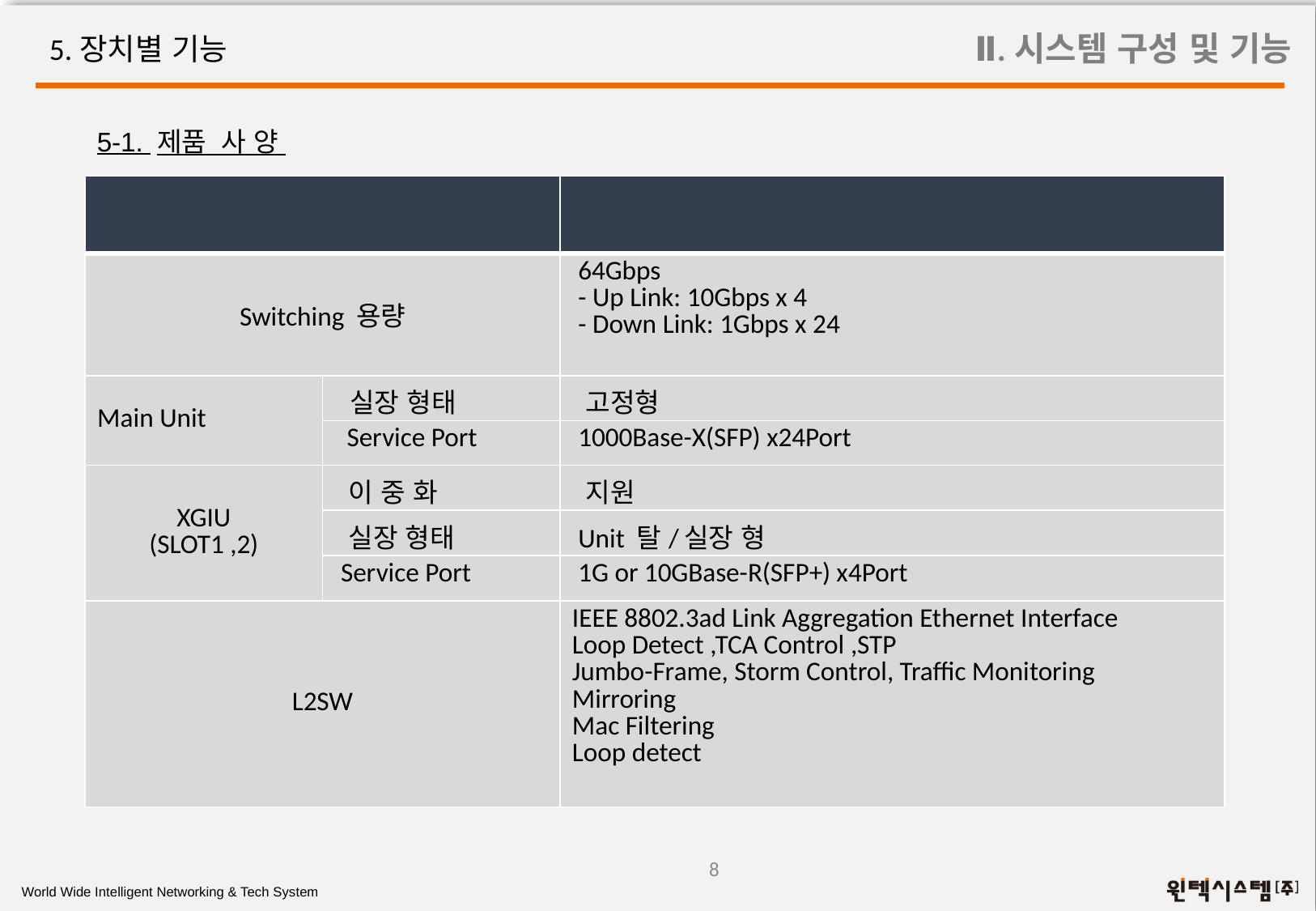

Ⅱ.시스템 구성 및 기능
5.장치별 기능
5-1. 제품  사 양
| 구 분 |  | 내 용 |
| --- | --- | --- |
| Switching 용량 |  | 64Gbps - Up Link: 10Gbps x 4 - Down Link: 1Gbps x 24 |
| Main Unit | 실장 형태 | 고정형 |
|  | Service Port | 1000Base-X(SFP) x24Port |
| XGIU (SLOT1 ,2) | 이 중 화 | 지원 |
|  | 실장 형태 | Unit 탈/실장 형 |
|  | Service Port | 1G or 10GBase-R(SFP+) x4Port |
| L2SW |  | IEEE 8802.3ad Link Aggregation Ethernet Interface Loop Detect ,TCA Control ,STP Jumbo-Frame, Storm Control, Traffic Monitoring Mirroring Mac Filtering Loop detect |
8